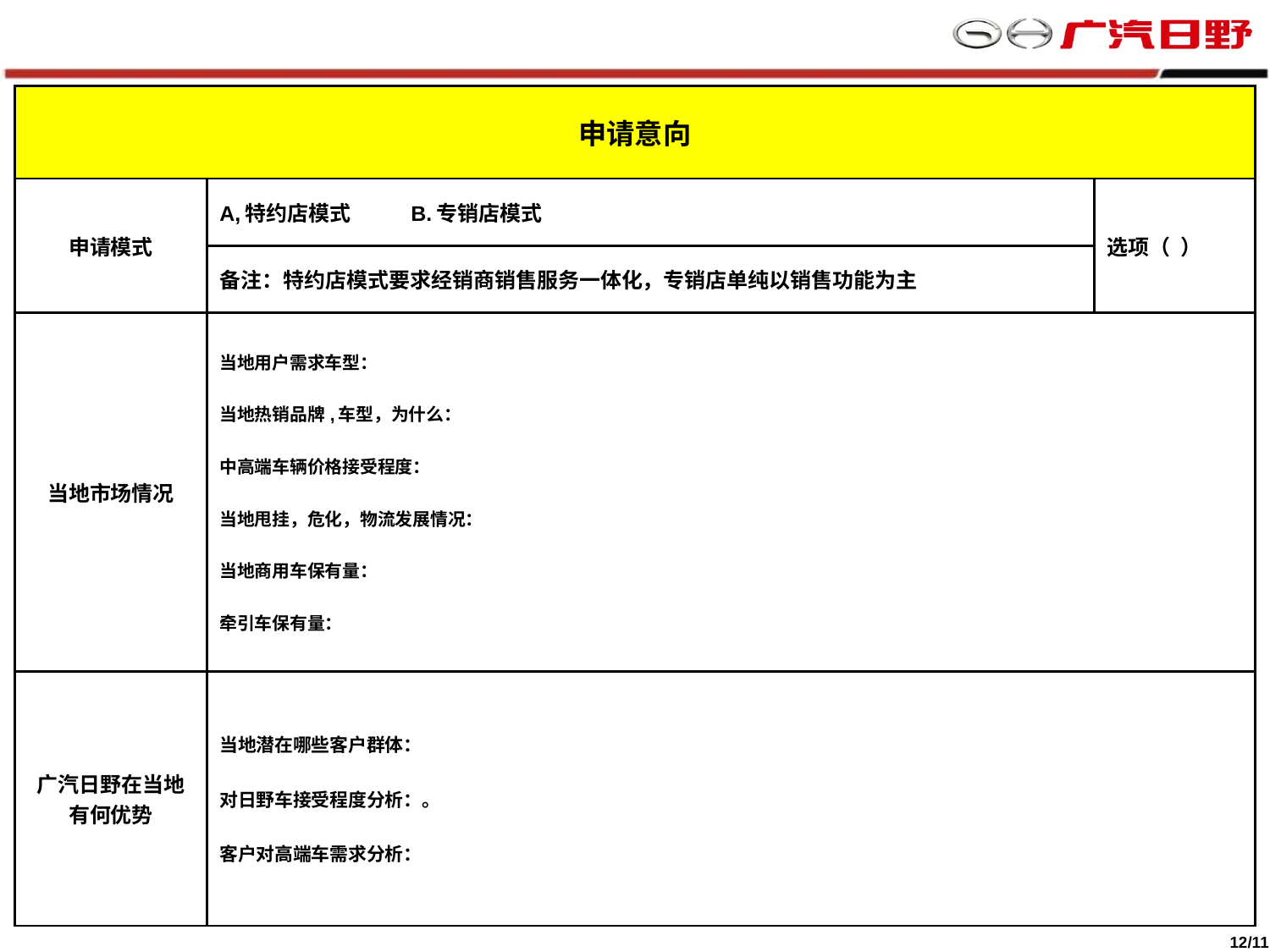

| 申请意向 |  |  |
| --- | --- | --- |
| 申请模式 | A,特约店模式 B.专销店模式 | 选项（ ） |
|  | 备注：特约店模式要求经销商销售服务一体化，专销店单纯以销售功能为主 |  |
| 当地市场情况 | 当地用户需求车型： 当地热销品牌,车型，为什么： 中高端车辆价格接受程度： 当地甩挂，危化，物流发展情况： 当地商用车保有量： 牵引车保有量： |  |
| 广汽日野在当地有何优势 | 当地潜在哪些客户群体： 对日野车接受程度分析：。 客户对高端车需求分析： |  |